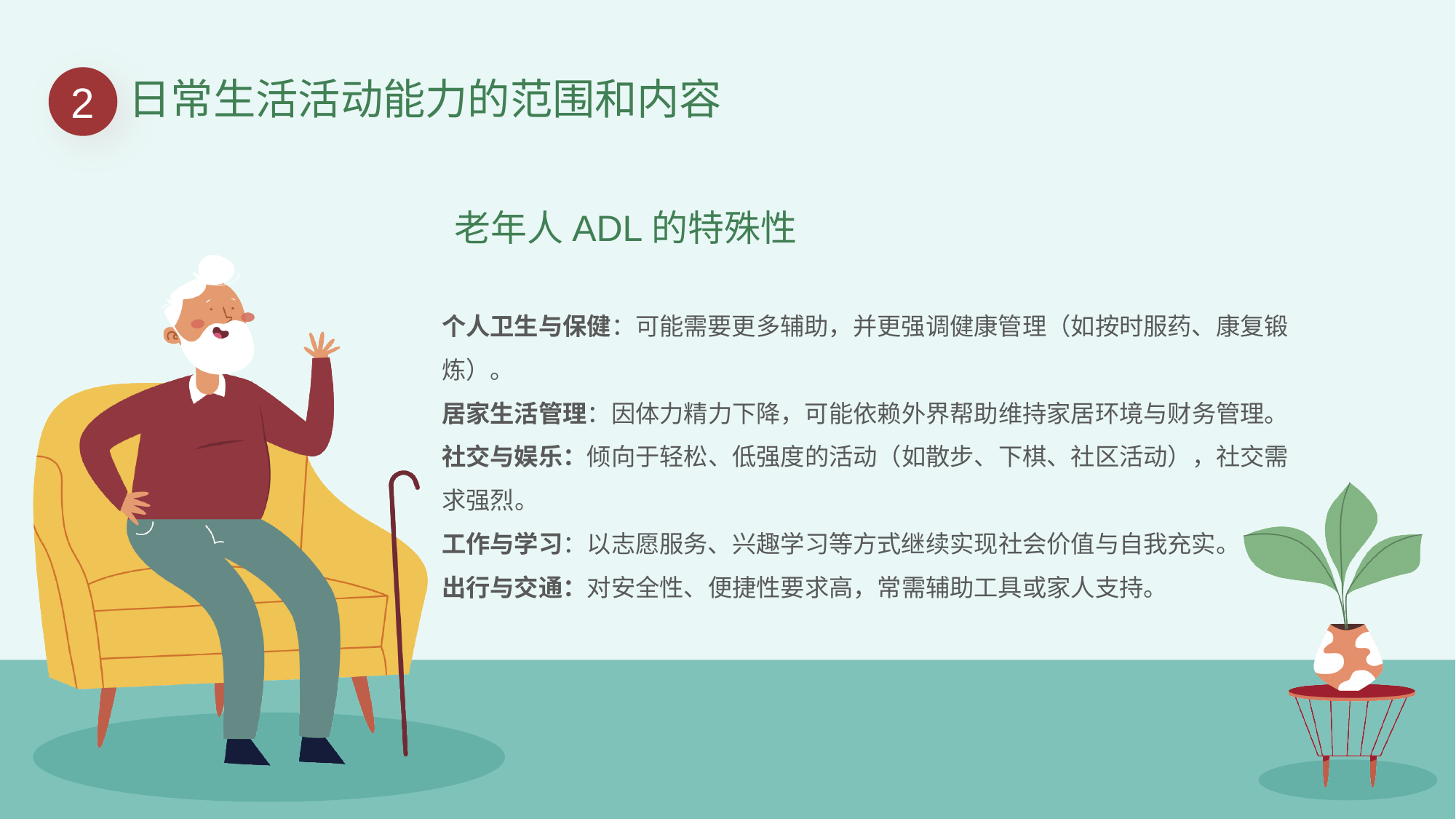

日常生活活动能力的范围和内容
2
老年人ADL的特殊性
个人卫生与保健：可能需要更多辅助，并更强调健康管理（如按时服药、康复锻炼）。
居家生活管理：因体力精力下降，可能依赖外界帮助维持家居环境与财务管理。
社交与娱乐：倾向于轻松、低强度的活动（如散步、下棋、社区活动），社交需求强烈。
工作与学习：以志愿服务、兴趣学习等方式继续实现社会价值与自我充实。
出行与交通：对安全性、便捷性要求高，常需辅助工具或家人支持。